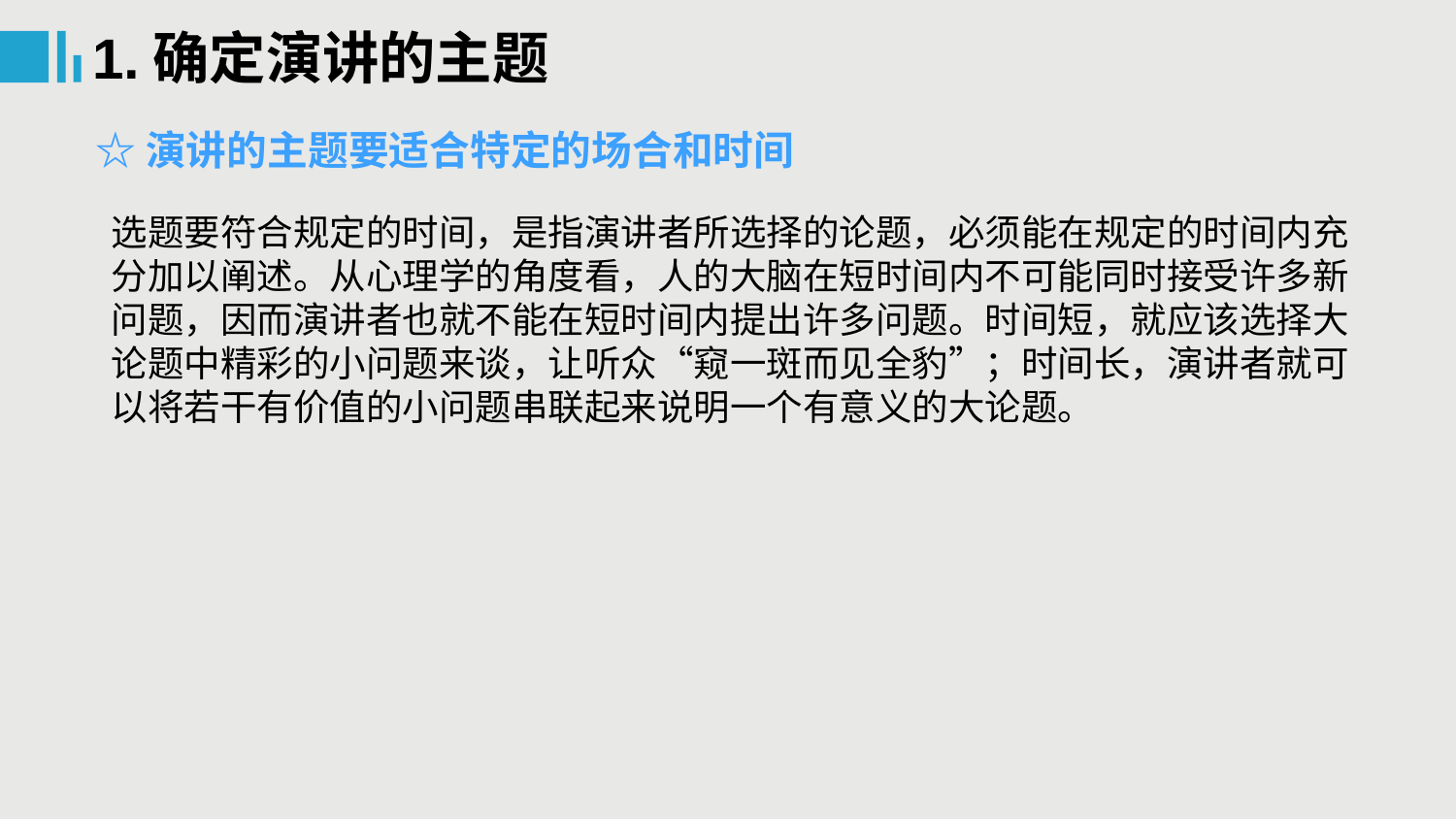

1.确定演讲的主题

☆演讲的主题要适合特定的场合和时间
选题要符合规定的时间，是指演讲者所选择的论题，必须能在规定的时间内充分加以阐述。从心理学的角度看，人的大脑在短时间内不可能同时接受许多新问题，因而演讲者也就不能在短时间内提出许多问题。时间短，就应该选择大论题中精彩的小问题来谈，让听众“窥一斑而见全豹”；时间长，演讲者就可以将若干有价值的小问题串联起来说明一个有意义的大论题。